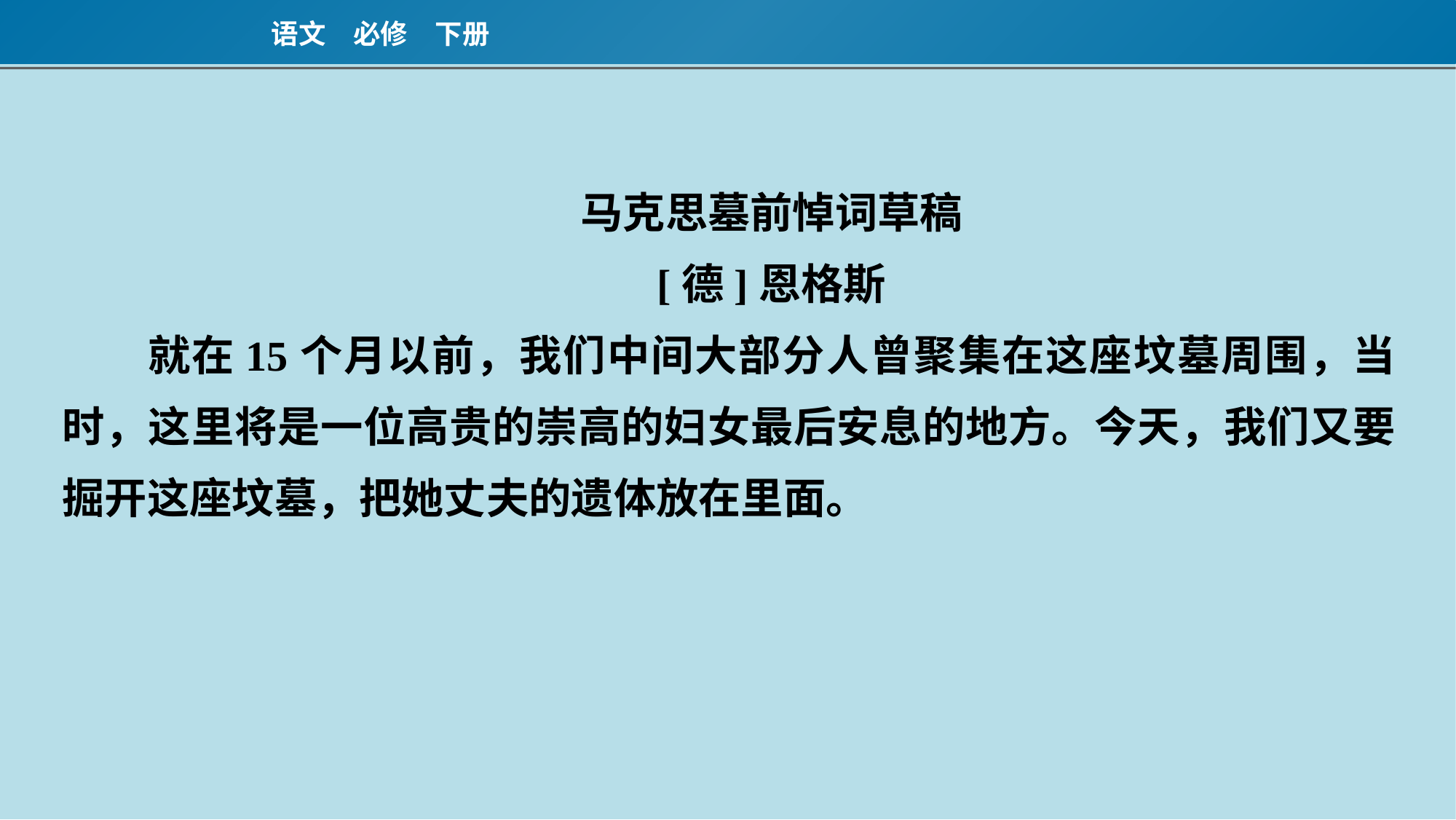

马克思墓前悼词草稿
[德]恩格斯
就在15个月以前，我们中间大部分人曾聚集在这座坟墓周围，当时，这里将是一位高贵的崇高的妇女最后安息的地方。今天，我们又要掘开这座坟墓，把她丈夫的遗体放在里面。